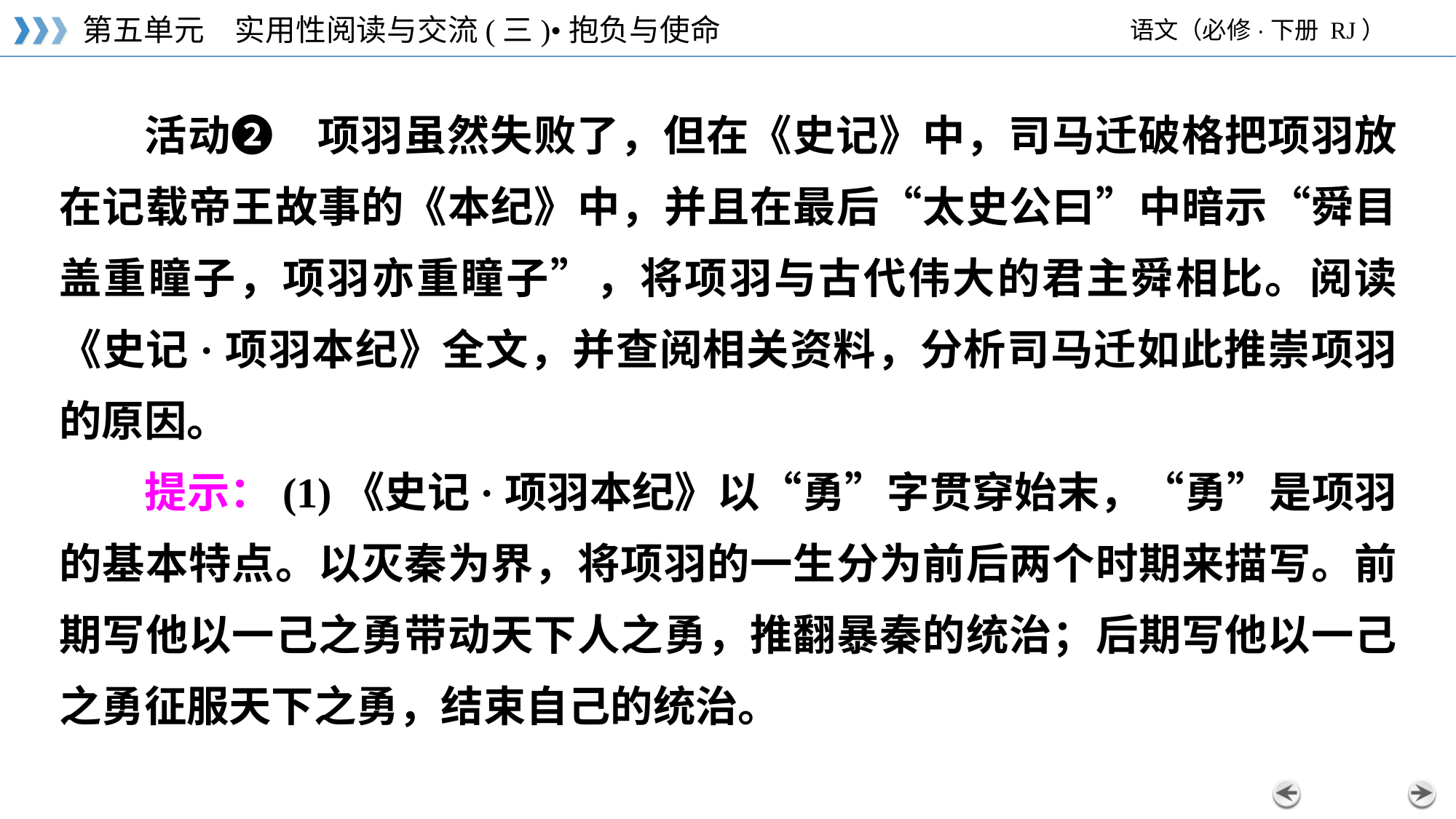

活动❷　项羽虽然失败了，但在《史记》中，司马迁破格把项羽放在记载帝王故事的《本纪》中，并且在最后“太史公曰”中暗示“舜目盖重瞳子，项羽亦重瞳子”，将项羽与古代伟大的君主舜相比。阅读《史记·项羽本纪》全文，并查阅相关资料，分析司马迁如此推崇项羽的原因。
提示：(1)《史记·项羽本纪》以“勇”字贯穿始末，“勇”是项羽的基本特点。以灭秦为界，将项羽的一生分为前后两个时期来描写。前期写他以一己之勇带动天下人之勇，推翻暴秦的统治；后期写他以一己之勇征服天下之勇，结束自己的统治。